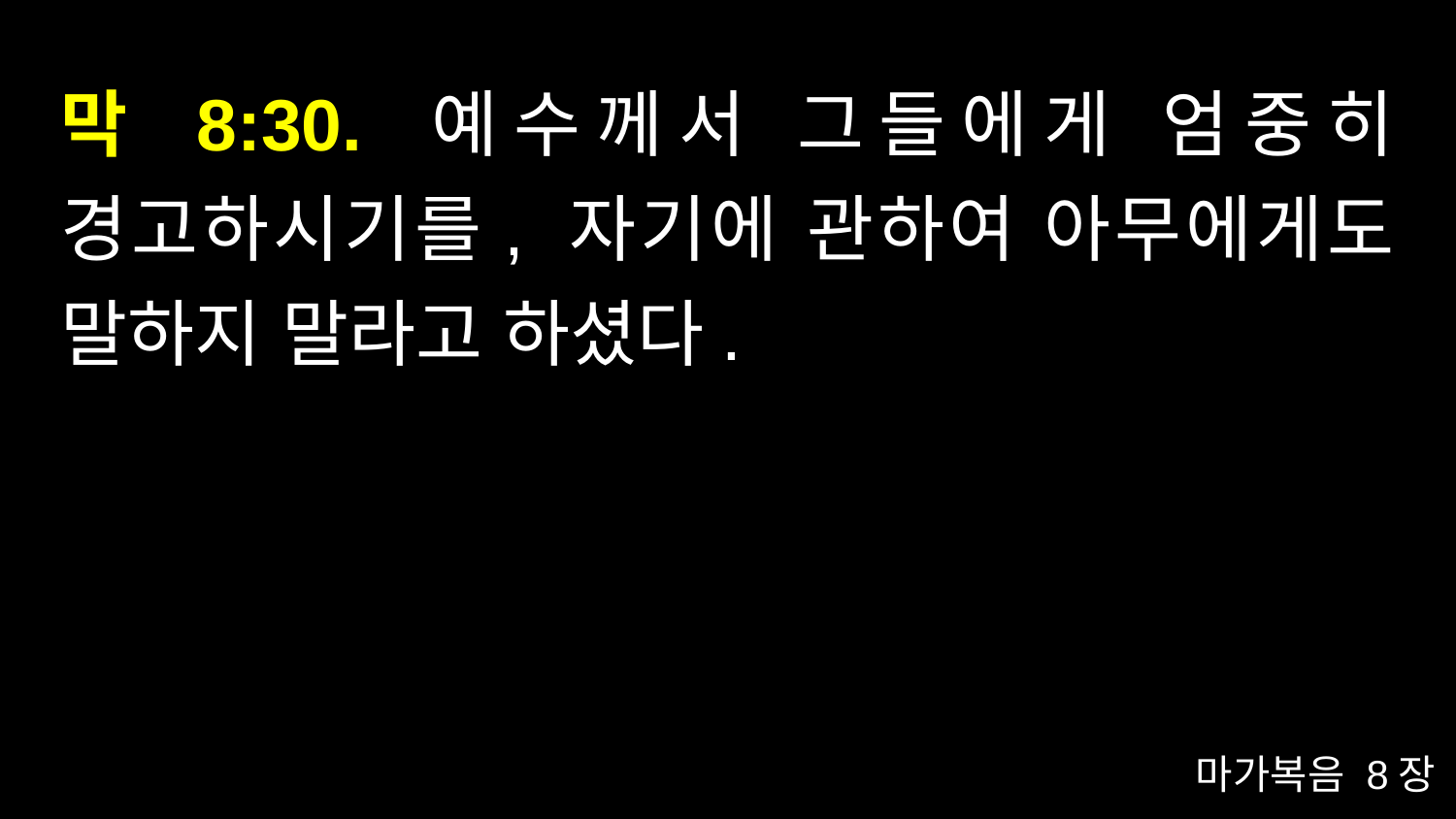

# 막 8:30. 예수께서 그들에게 엄중히 경고하시기를, 자기에 관하여 아무에게도 말하지 말라고 하셨다.
마가복음 8장